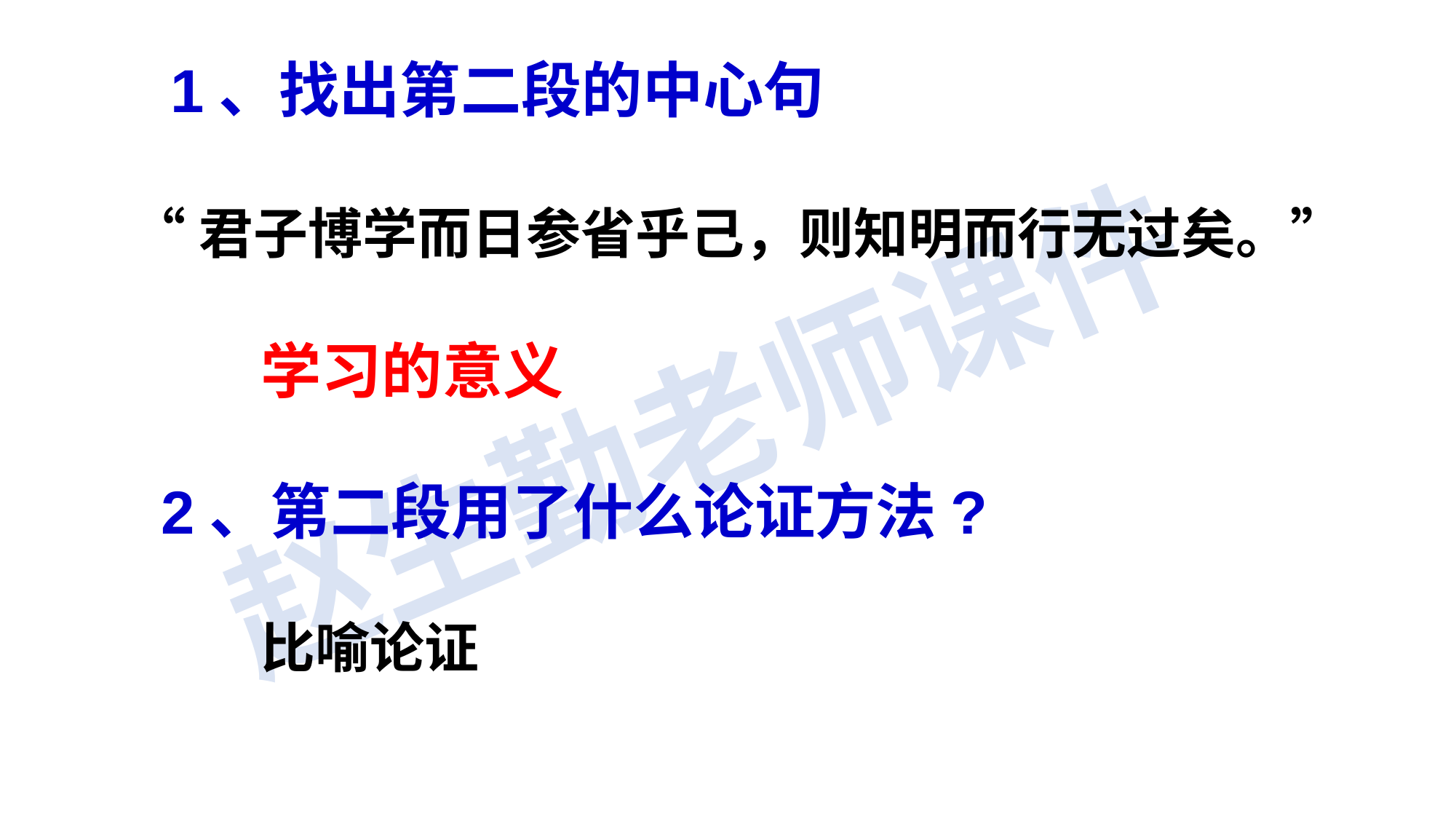

1、找出第二段的中心句
“君子博学而日参省乎己，则知明而行无过矣。”
学习的意义
 2、第二段用了什么论证方法?
比喻论证